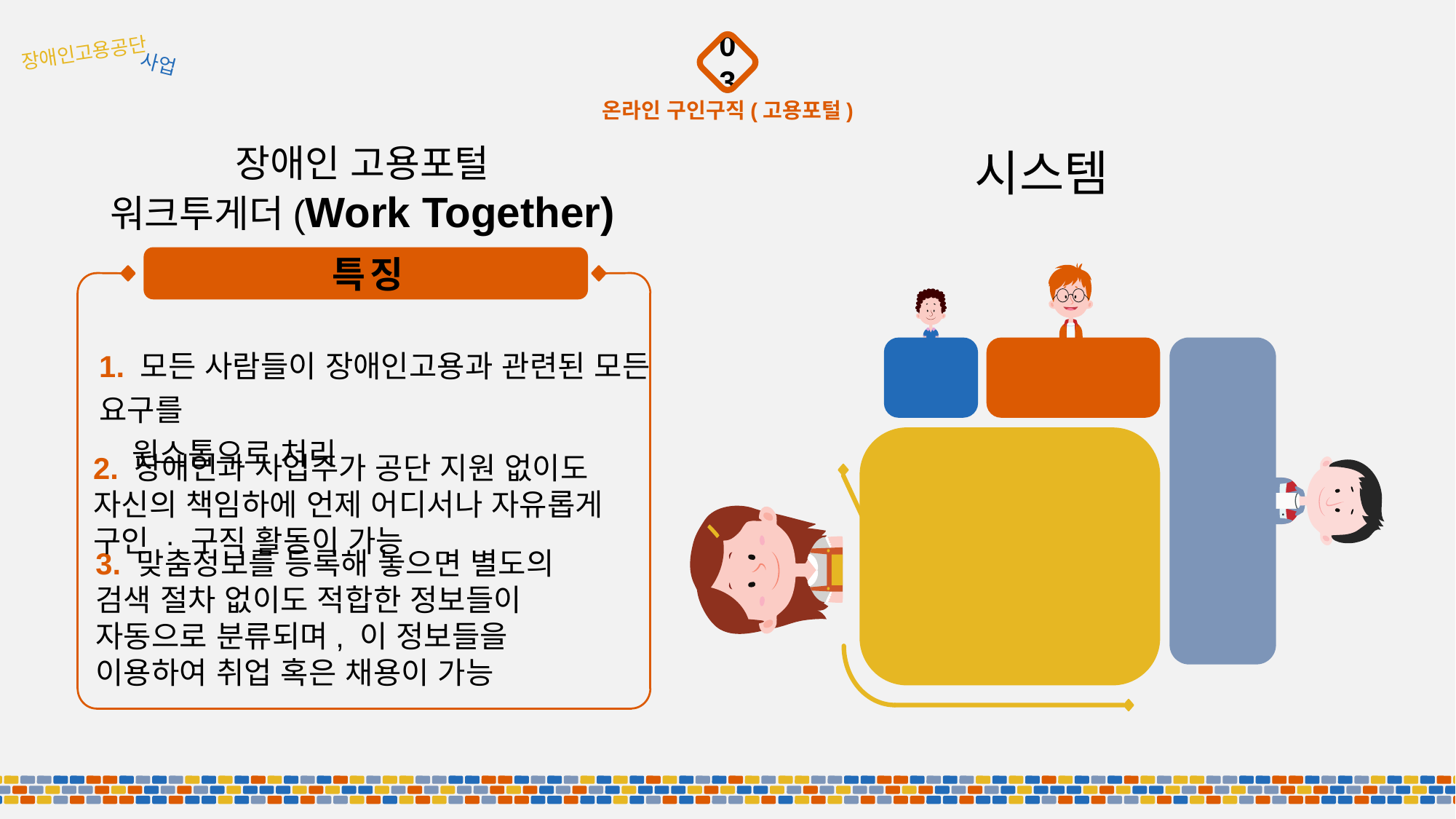

장애인고용공단
사업
03

온라인 구인구직(고용포털)
장애인 고용포털
워크투게더(Work Together)
시스템

공단
사업주
온라인 구인구직
장애인

특징

1. 모든 사람들이 장애인고용과 관련된 모든 요구를
   원스톱으로 처리
2. 장애인과 사업주가 공단 지원 없이도 자신의 책임하에 언제 어디서나 자유롭게 구인 · 구직 활동이 가능
3. 맞춤정보를 등록해 놓으면 별도의 검색 절차 없이도 적합한 정보들이 자동으로 분류되며, 이 정보들을 이용하여 취업 혹은 채용이 가능